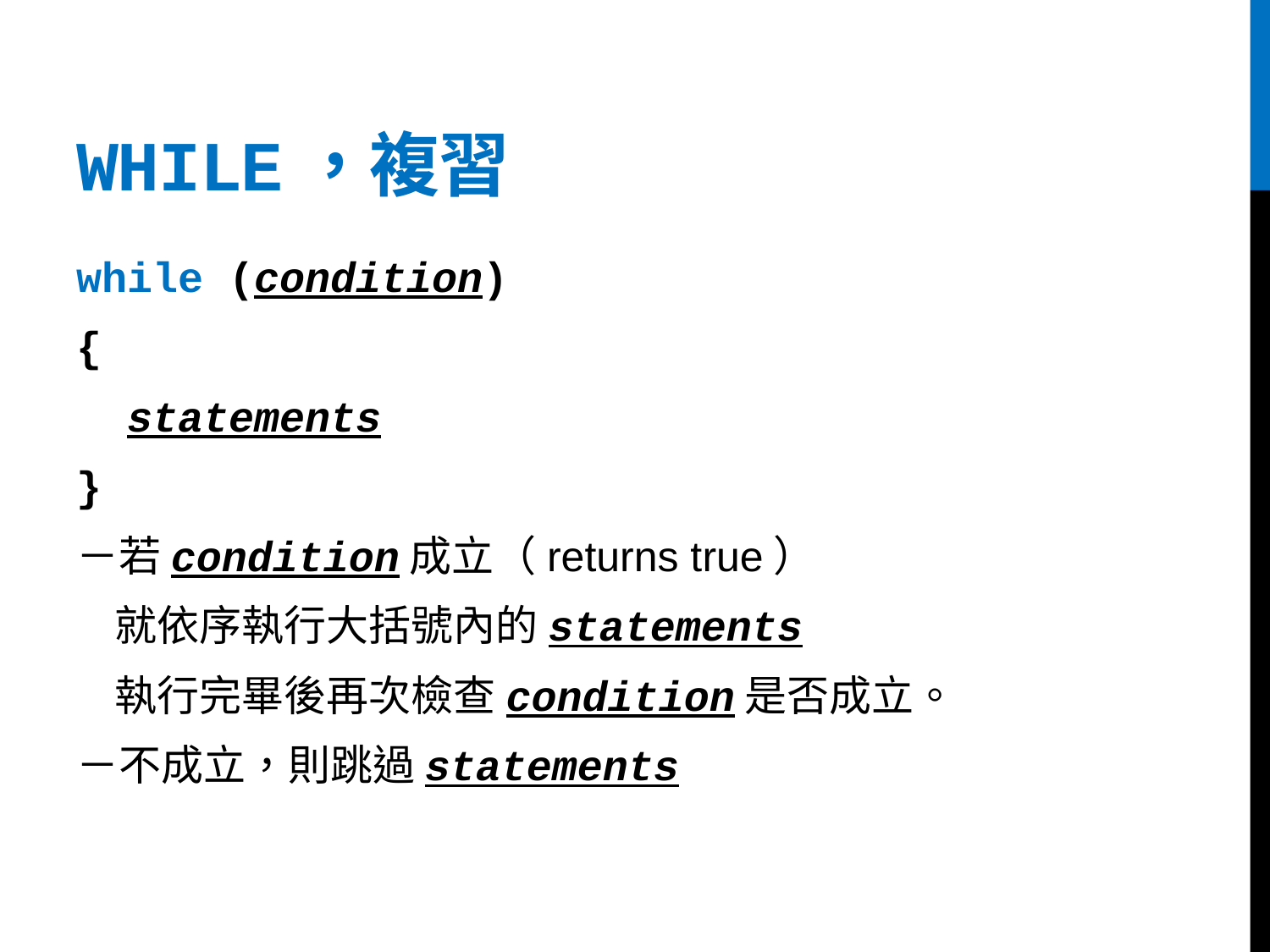

# While，複習
while (condition)
{
  statements
}
－若condition成立（returns true）
   就依序執行大括號內的statements
   執行完畢後再次檢查condition是否成立。
－不成立，則跳過statements